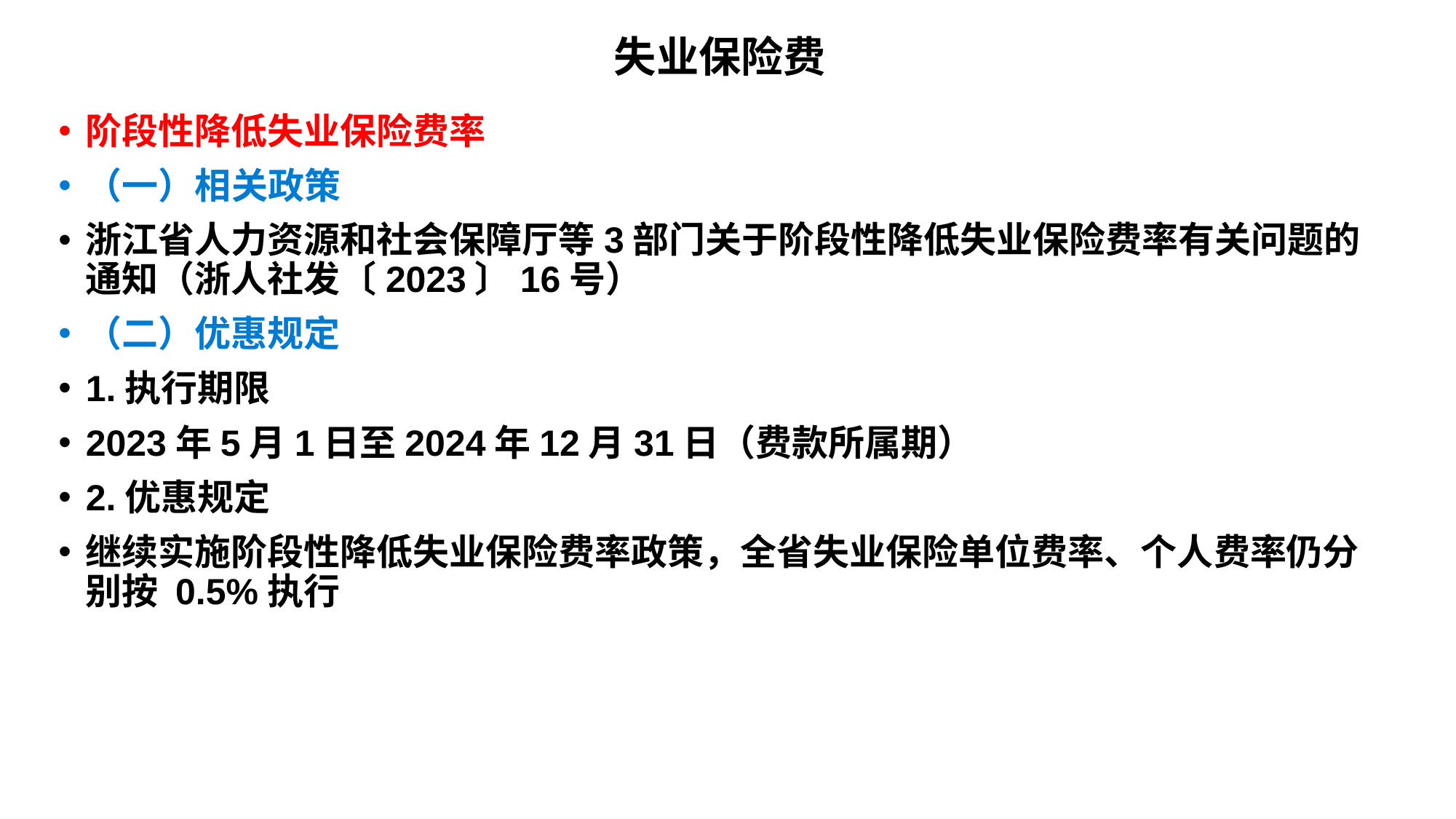

# 失业保险费
阶段性降低失业保险费率
（一）相关政策
浙江省人力资源和社会保障厅等3部门关于阶段性降低失业保险费率有关问题的通知（浙人社发〔2023〕16号）
（二）优惠规定
1.执行期限
2023年5月1日至2024年12月31日（费款所属期）
2.优惠规定
继续实施阶段性降低失业保险费率政策，全省失业保险单位费率、个人费率仍分别按 0.5%执行